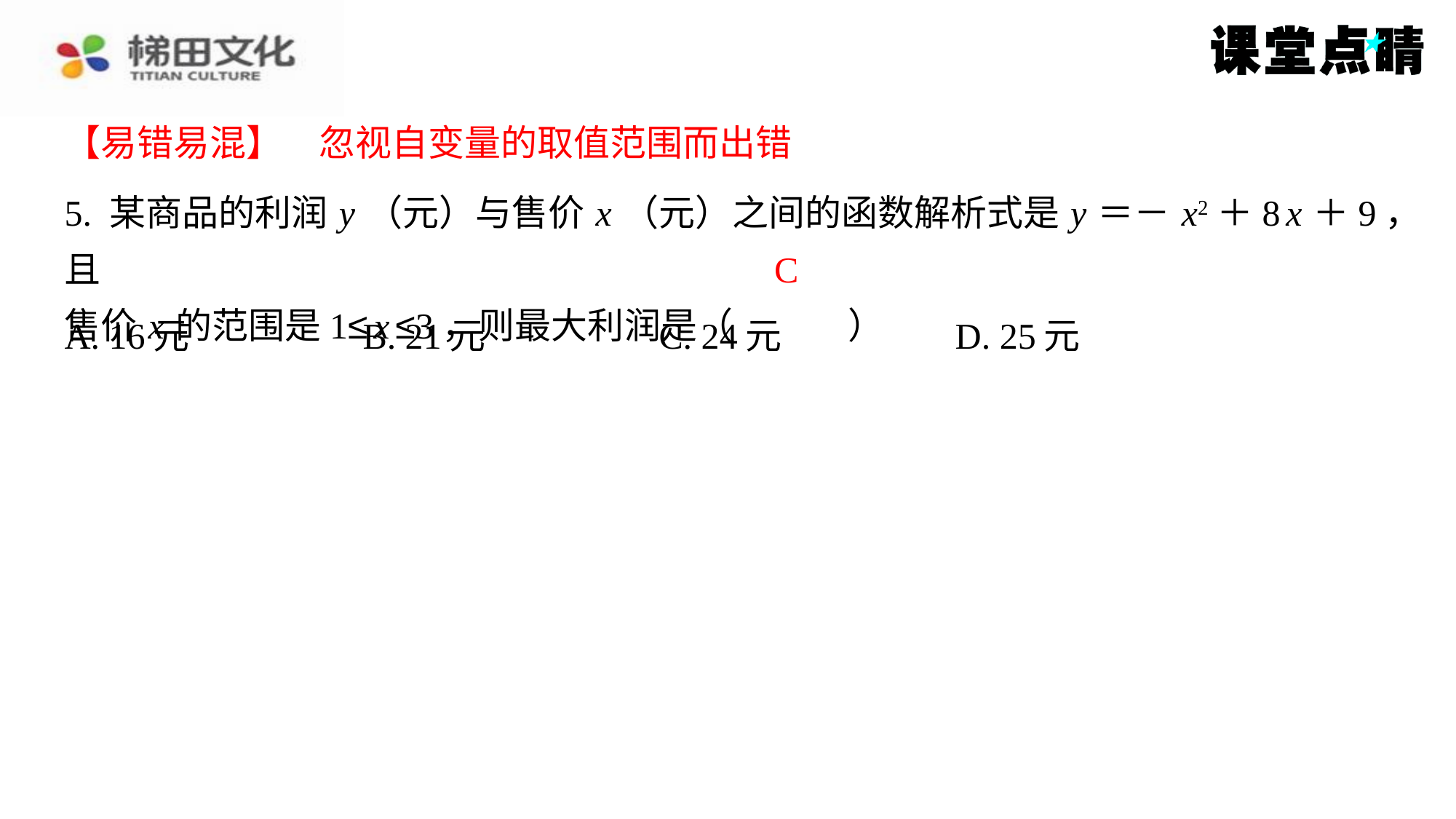

【易错易混】　忽视自变量的取值范围而出错
【易错易混】　忽视自变量的取值范围而出错
5. 某商品的利润 y （元）与售价 x （元）之间的函数解析式是 y ＝－ x2＋8 x ＋9，且
售价 x 的范围是1≤ x ≤3，则最大利润是（　C　）
C
| A. 16元 | B. 21元 | C. 24元 | D. 25元 |
| --- | --- | --- | --- |